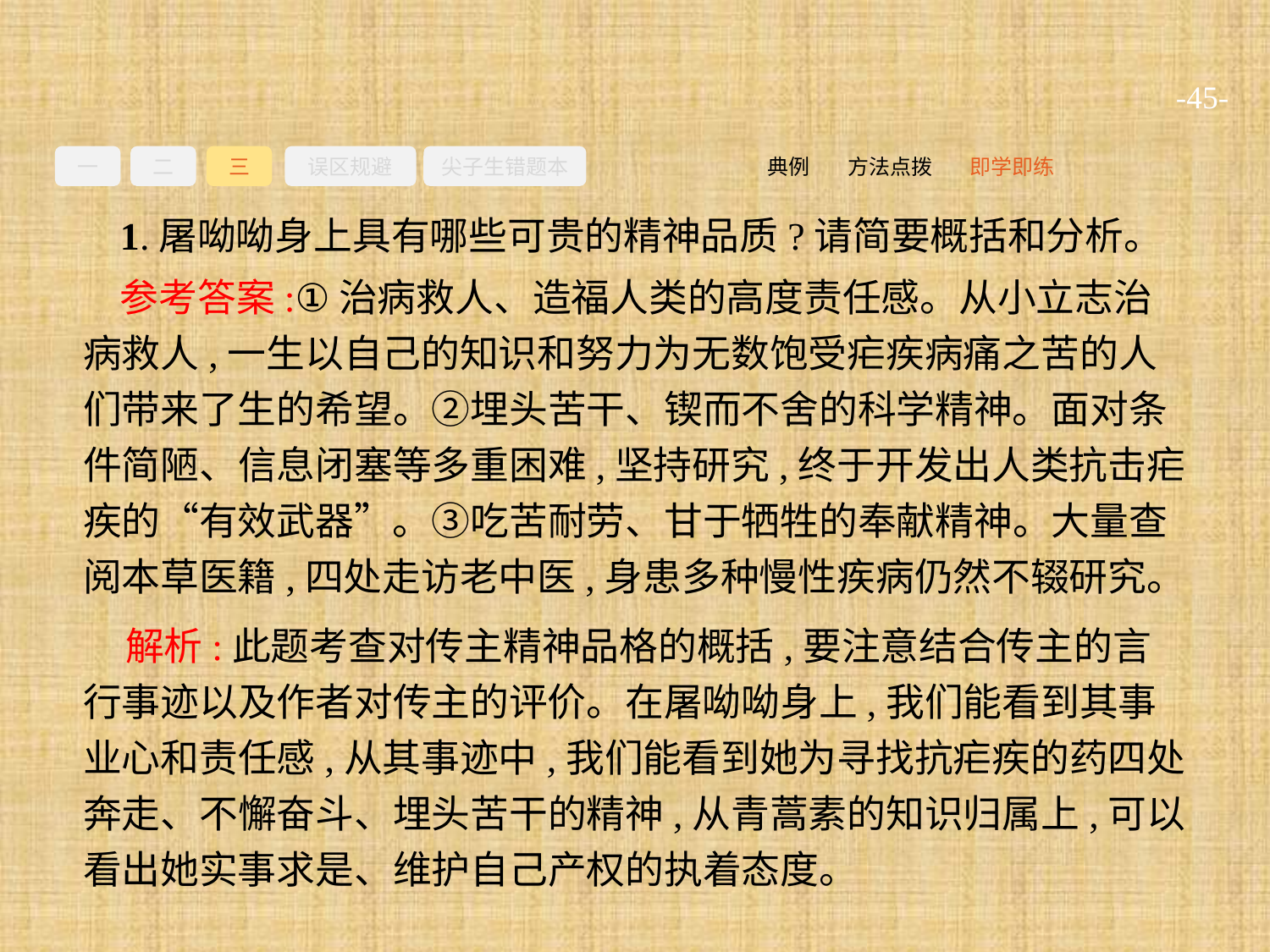

-45-
一
二
三
误区规避
尖子生错题本
即学即练
方法点拨
典例
1.屠呦呦身上具有哪些可贵的精神品质?请简要概括和分析。
参考答案:①治病救人、造福人类的高度责任感。从小立志治病救人,一生以自己的知识和努力为无数饱受疟疾病痛之苦的人们带来了生的希望。②埋头苦干、锲而不舍的科学精神。面对条件简陋、信息闭塞等多重困难,坚持研究,终于开发出人类抗击疟疾的“有效武器”。③吃苦耐劳、甘于牺牲的奉献精神。大量查阅本草医籍,四处走访老中医,身患多种慢性疾病仍然不辍研究。
解析:此题考查对传主精神品格的概括,要注意结合传主的言行事迹以及作者对传主的评价。在屠呦呦身上,我们能看到其事业心和责任感,从其事迹中,我们能看到她为寻找抗疟疾的药四处奔走、不懈奋斗、埋头苦干的精神,从青蒿素的知识归属上,可以看出她实事求是、维护自己产权的执着态度。